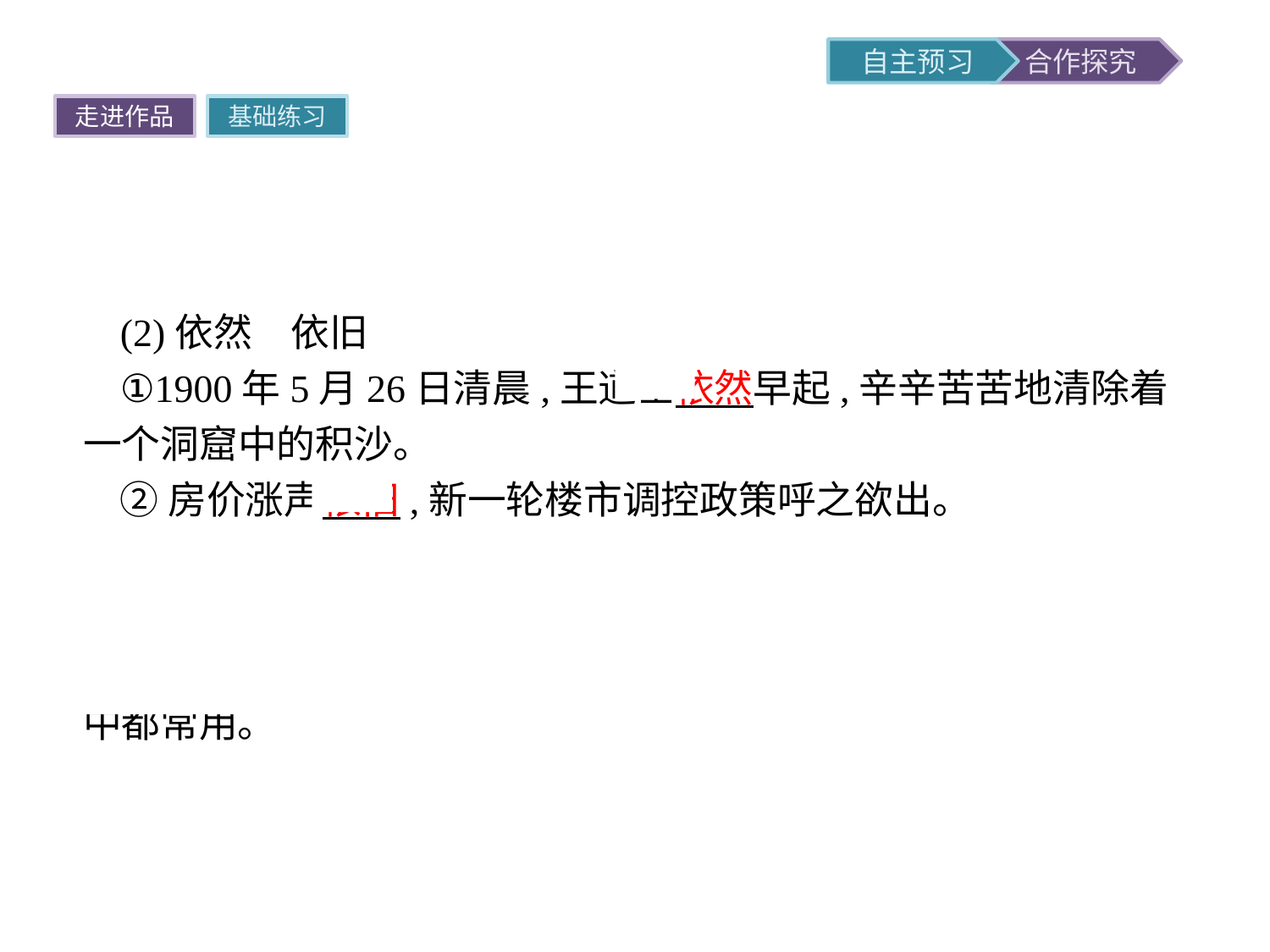

走进作品
基础练习
(2)依然　依旧
①1900年5月26日清晨,王道士依然早起,辛辛苦苦地清除着一个洞窟中的积沙。
②房价涨声依旧,新一轮楼市调控政策呼之欲出。
提示二者都有“保持不变”之意。“依然”多指“仍然”,继续保持不变,多用于书面语体;“依旧”有时着重指照旧,事情经过变化,仍旧恢复原状,有时着重指继续保持不变,书面语和口语中都常用。